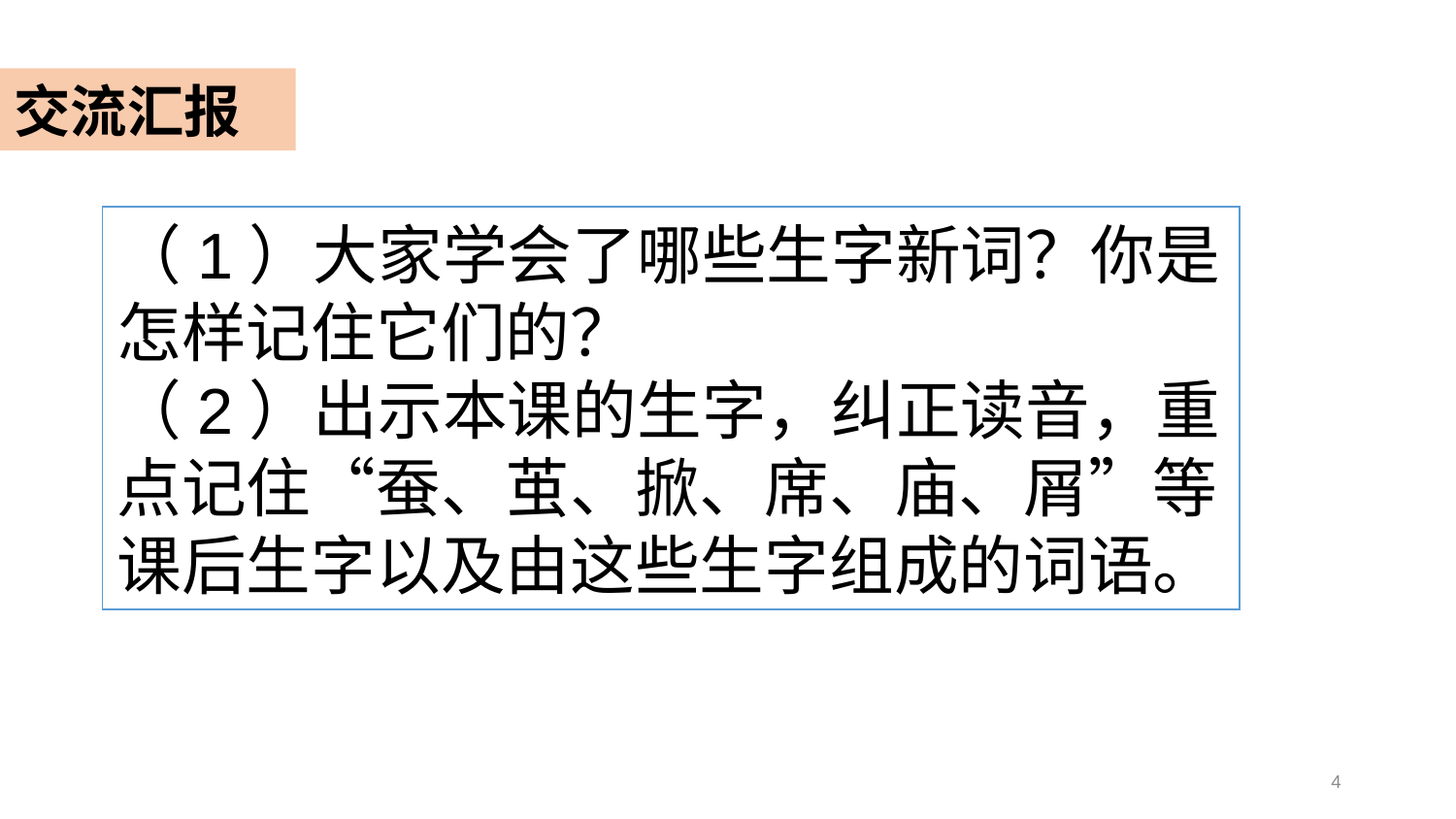

交流汇报
（1）大家学会了哪些生字新词？你是怎样记住它们的？
（2）出示本课的生字，纠正读音，重点记住“蚕、茧、掀、席、庙、屑”等课后生字以及由这些生字组成的词语。
4